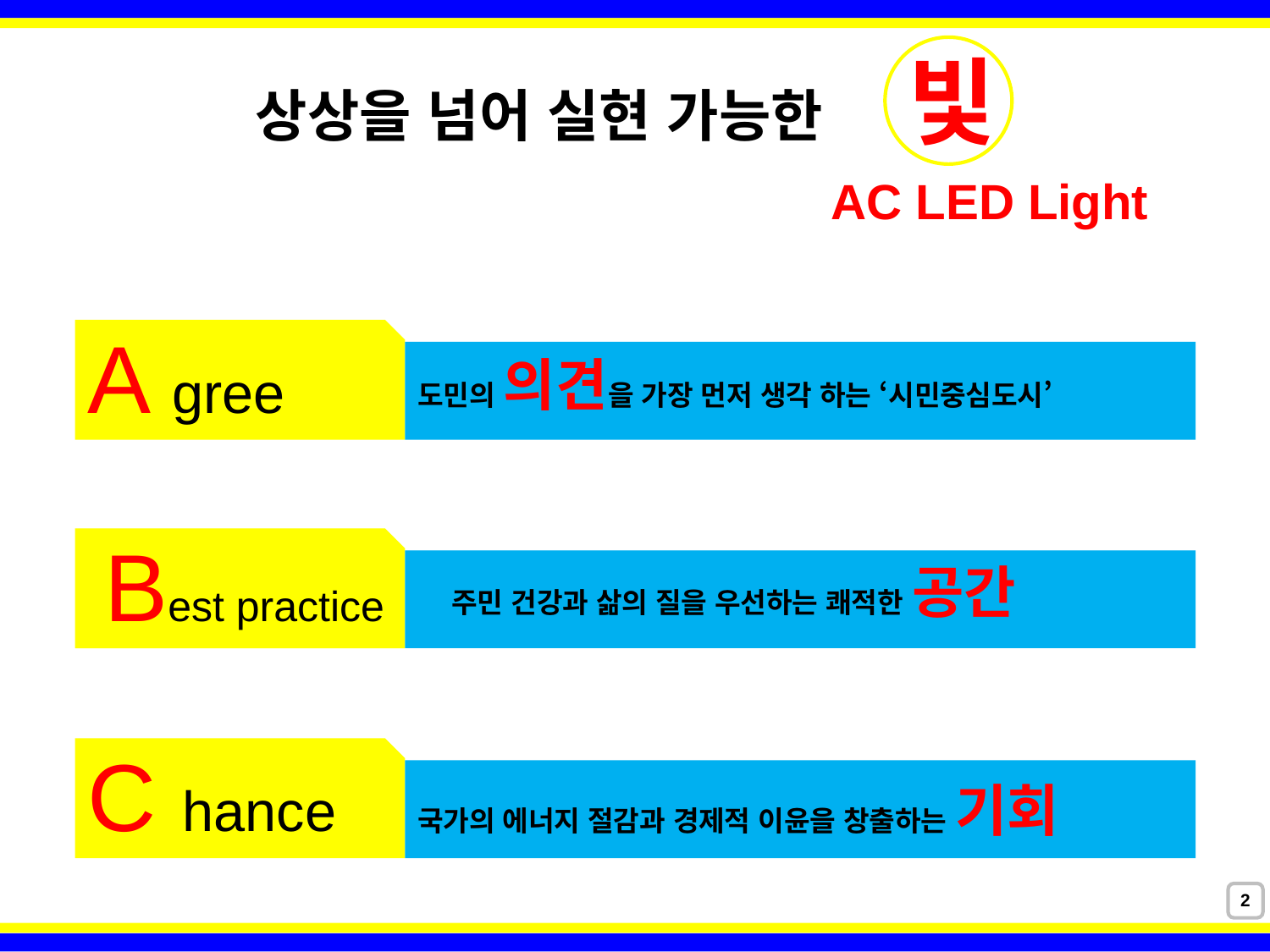

빛

상상을 넘어 실현 가능한
AC LED Light

A gree

도민의 의견을 가장 먼저 생각 하는 ‘시민중심도시’
Best practice

주민 건강과 삶의 질을 우선하는 쾌적한 공간
C hance

국가의 에너지 절감과 경제적 이윤을 창출하는 기회
2